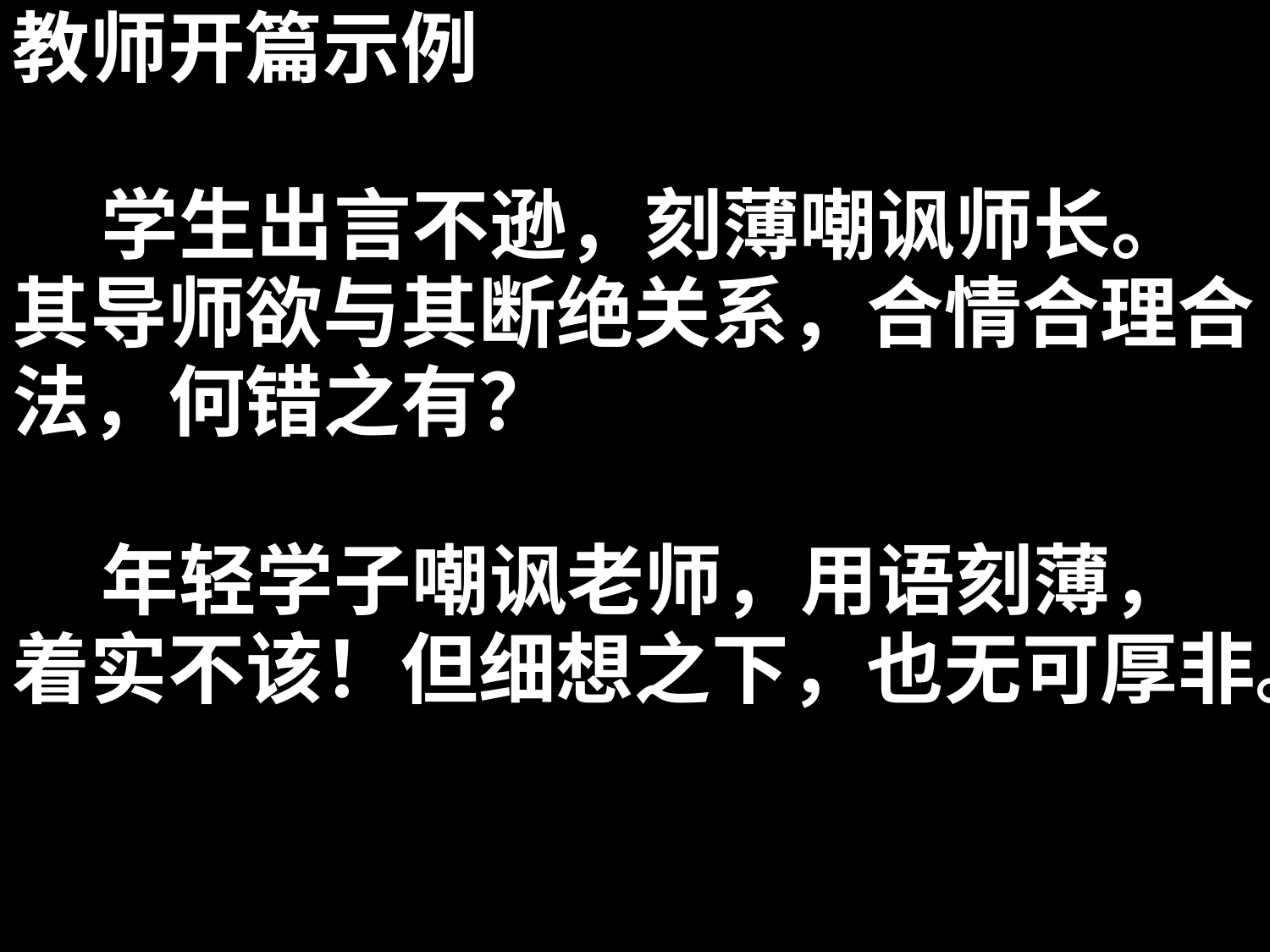

教师开篇示例

    学生出言不逊，刻薄嘲讽师长。其导师欲与其断绝关系，合情合理合法，何错之有？
    年轻学子嘲讽老师，用语刻薄，着实不该！但细想之下，也无可厚非。